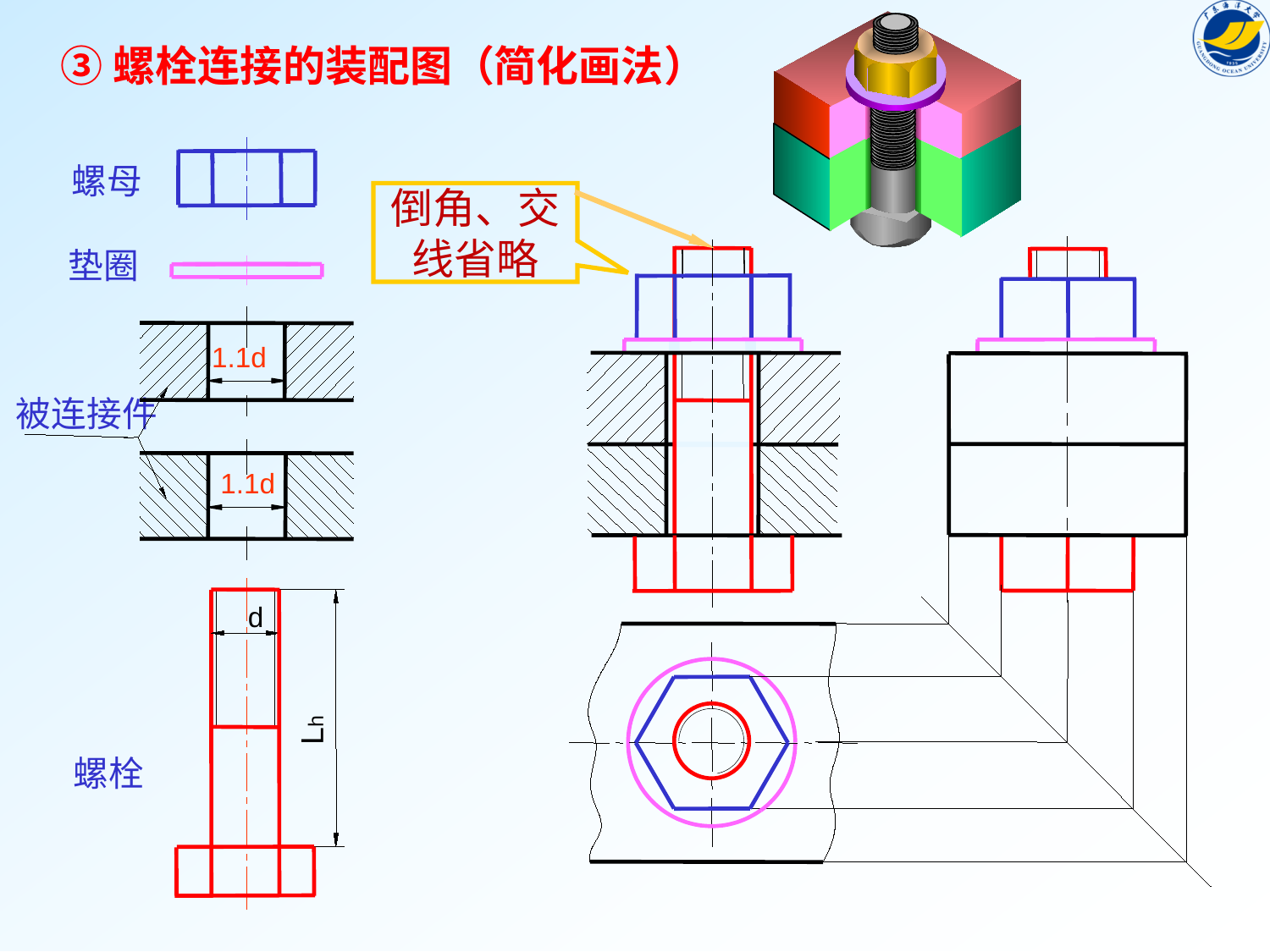

③螺栓连接的装配图（简化画法）

螺母

倒角、交
线省略

垫圈

1.1d

被连接件

1.1d

d

Lh

螺栓